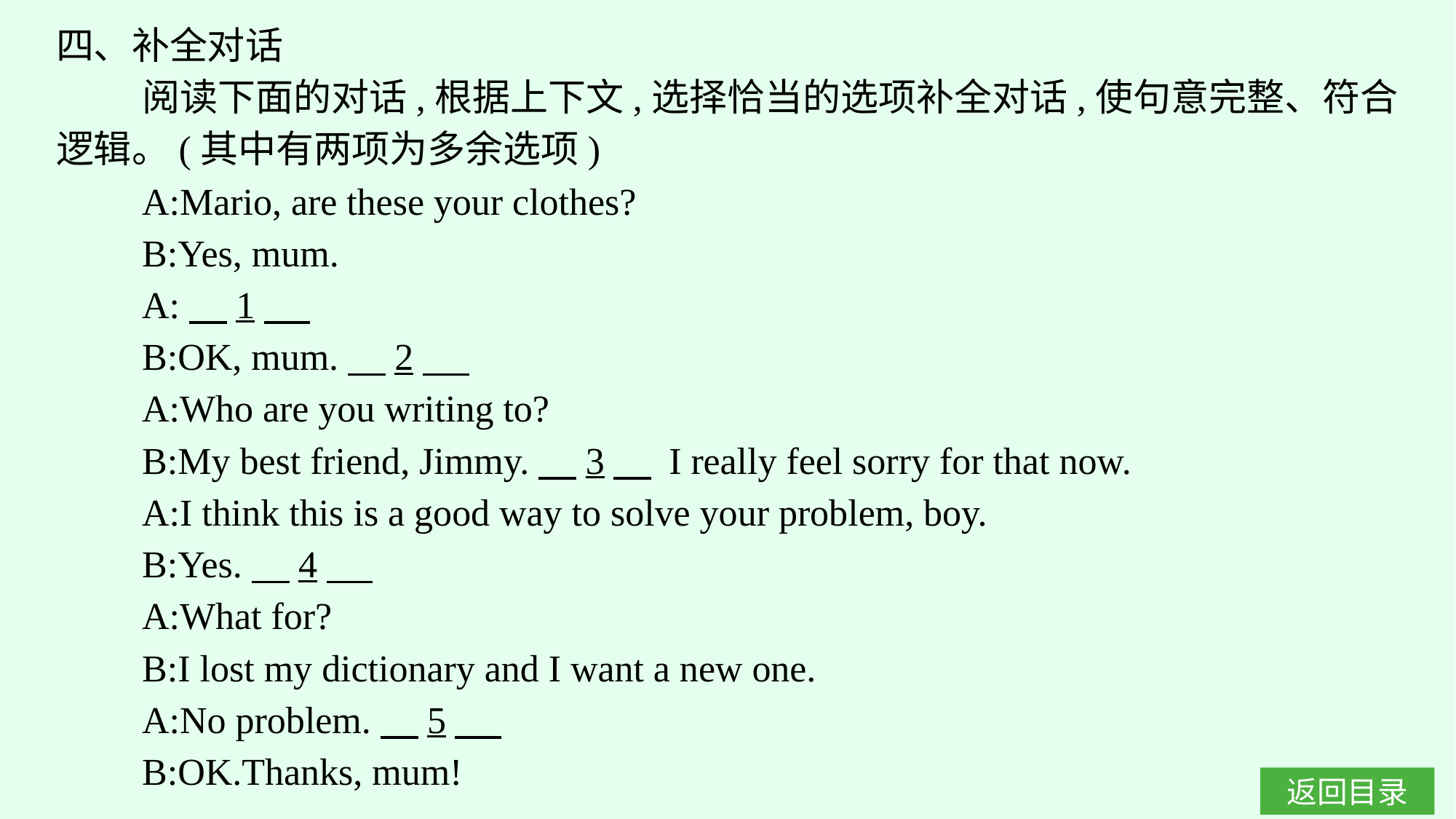

四、补全对话
         阅读下面的对话,根据上下文,选择恰当的选项补全对话,使句意完整、符合逻辑。(其中有两项为多余选项)
A:Mario, are these your clothes?
B:Yes, mum.
A:　1
B:OK, mum.　2
A:Who are you writing to?
B:My best friend, Jimmy.　3　 I really feel sorry for that now.
A:I think this is a good way to solve your problem, boy.
B:Yes.　4
A:What for?
B:I lost my dictionary and I want a new one.
A:No problem.　5
B:OK.Thanks, mum!